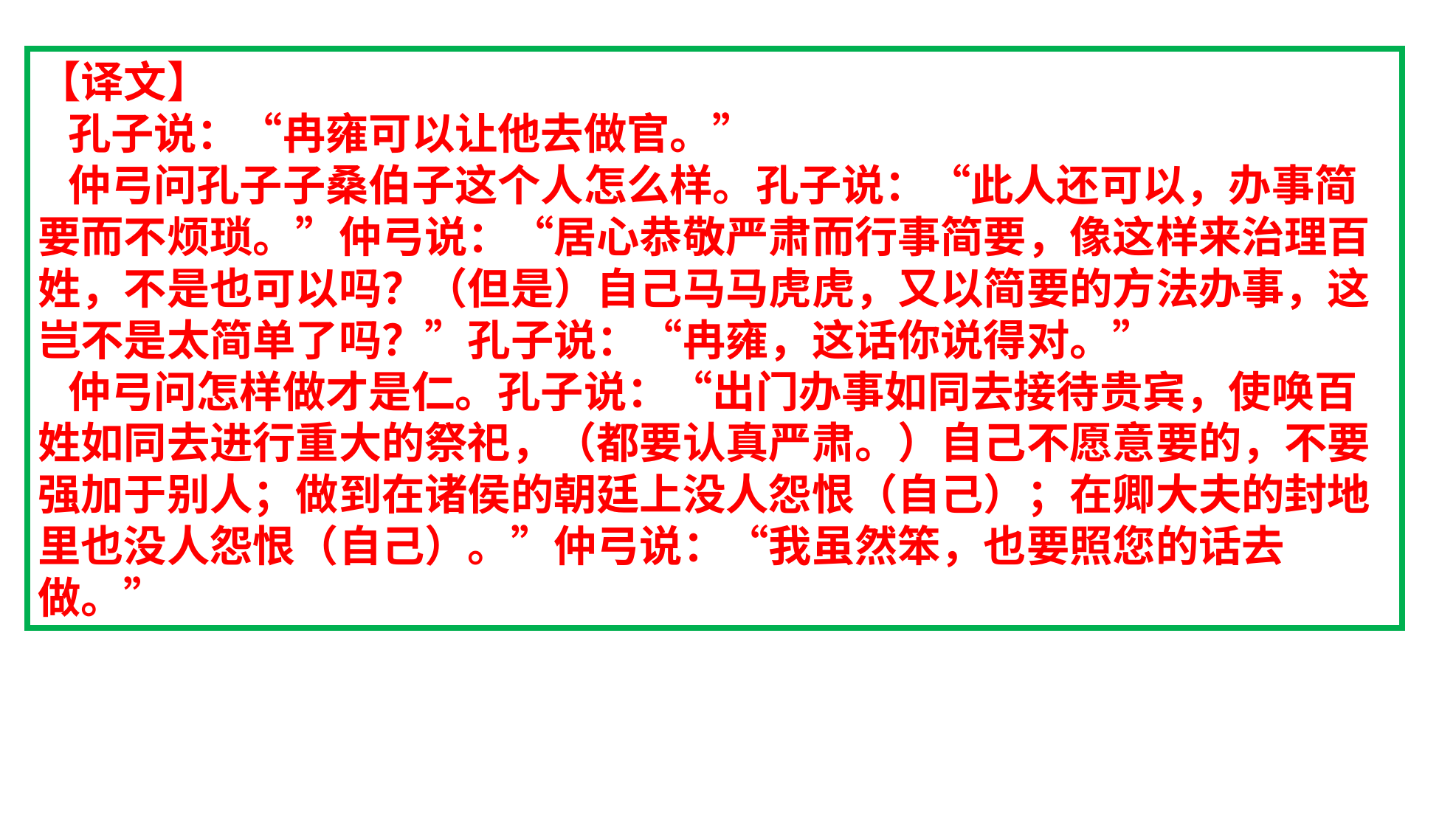

【译文】
  孔子说：“冉雍可以让他去做官。”
  仲弓问孔子子桑伯子这个人怎么样。孔子说：“此人还可以，办事简要而不烦琐。”仲弓说：“居心恭敬严肃而行事简要，像这样来治理百姓，不是也可以吗？（但是）自己马马虎虎，又以简要的方法办事，这
岂不是太简单了吗？”孔子说：“冉雍，这话你说得对。”
  仲弓问怎样做才是仁。孔子说：“出门办事如同去接待贵宾，使唤百姓如同去进行重大的祭祀，（都要认真严肃。）自己不愿意要的，不要强加于别人；做到在诸侯的朝廷上没人怨恨（自己）；在卿大夫的封地
里也没人怨恨（自己）。”仲弓说：“我虽然笨，也要照您的话去做。”